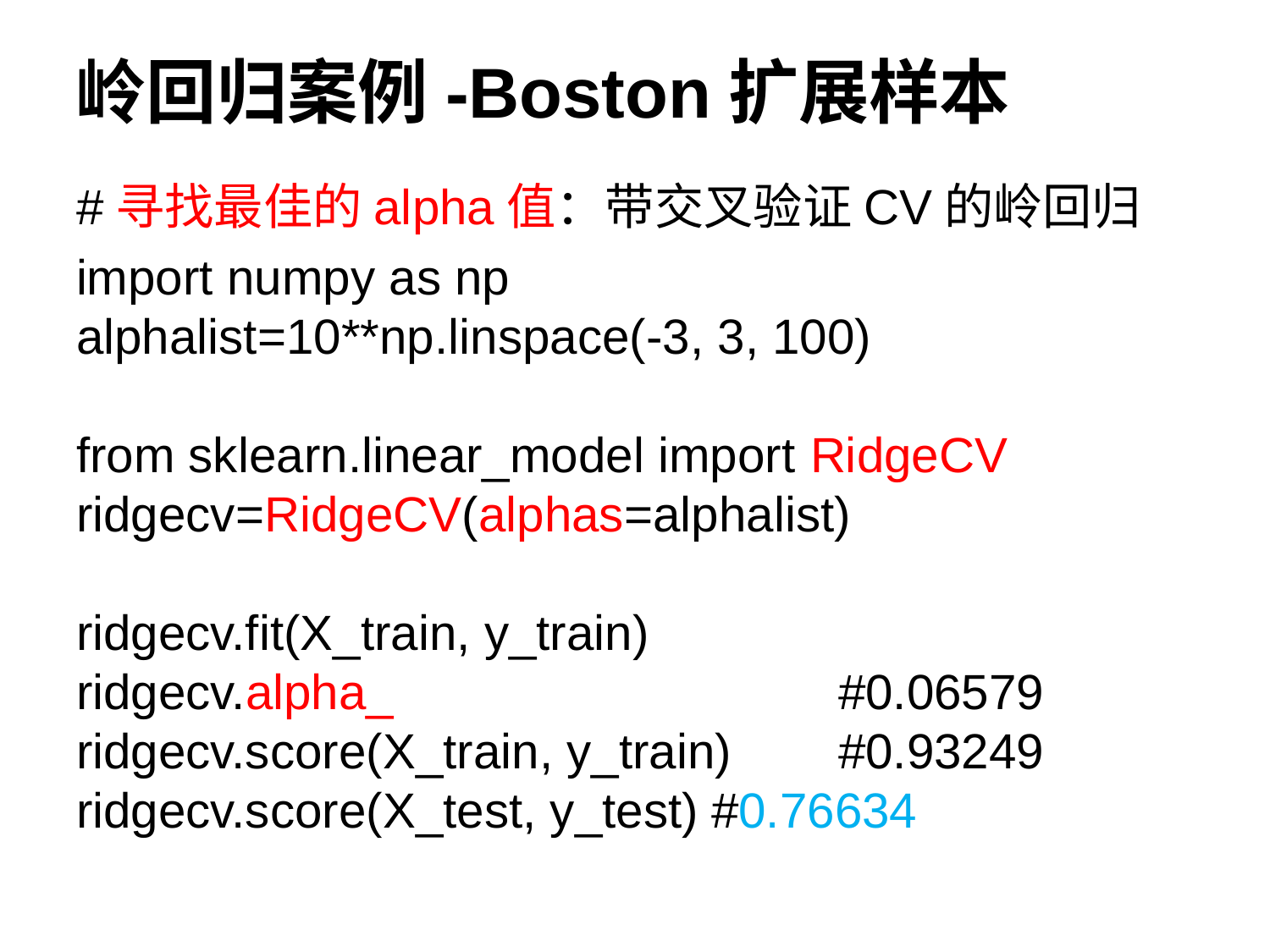

# 岭回归案例-Boston扩展样本
#寻找最佳的alpha值：带交叉验证CV的岭回归
import numpy as np
alphalist=10**np.linspace(-3, 3, 100)

from sklearn.linear_model import RidgeCV
ridgecv=RidgeCV(alphas=alphalist)

ridgecv.fit(X_train, y_train)
ridgecv.alpha_				#0.06579
ridgecv.score(X_train, y_train)	#0.93249
ridgecv.score(X_test, y_test)	#0.76634